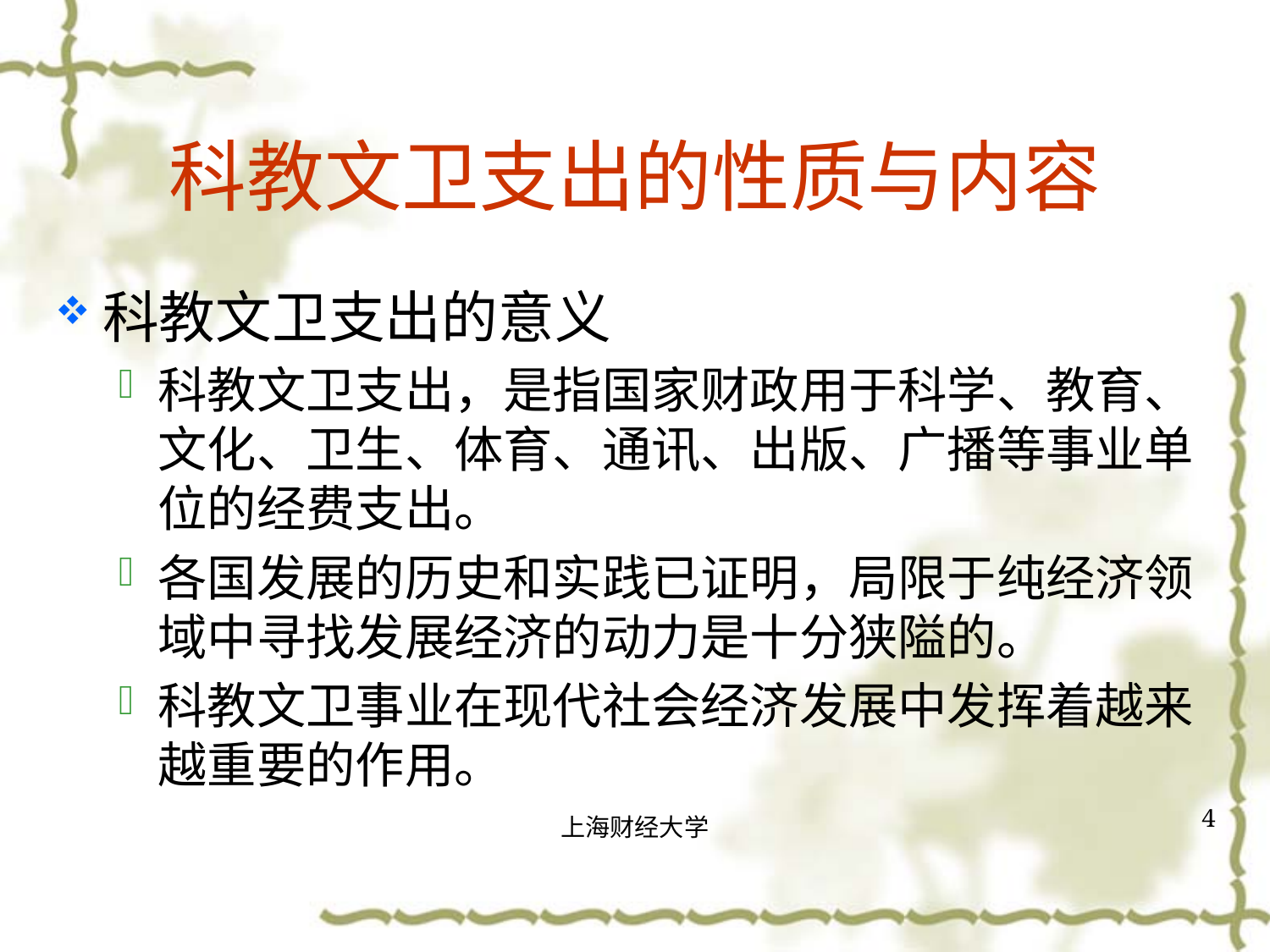

# 科教文卫支出的性质与内容
科教文卫支出的意义
科教文卫支出，是指国家财政用于科学、教育、文化、卫生、体育、通讯、出版、广播等事业单位的经费支出。
各国发展的历史和实践已证明，局限于纯经济领域中寻找发展经济的动力是十分狭隘的。
科教文卫事业在现代社会经济发展中发挥着越来越重要的作用。
4
上海财经大学